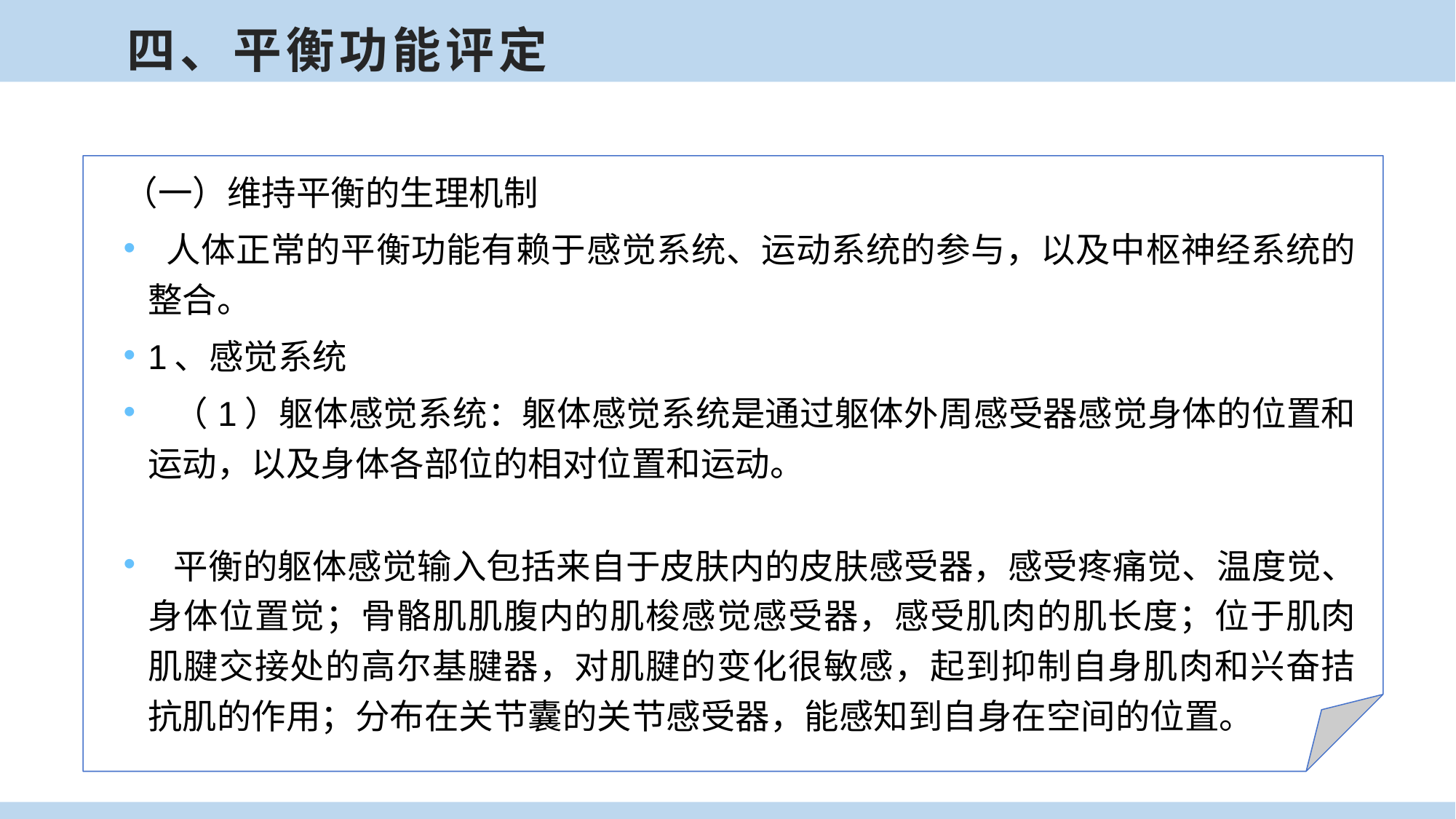

四、平衡功能评定

（一）维持平衡的生理机制
 人体正常的平衡功能有赖于感觉系统、运动系统的参与，以及中枢神经系统的整合。
1、感觉系统
  （1）躯体感觉系统：躯体感觉系统是通过躯体外周感受器感觉身体的位置和运动，以及身体各部位的相对位置和运动。

  平衡的躯体感觉输入包括来自于皮肤内的皮肤感受器，感受疼痛觉、温度觉、身体位置觉；骨骼肌肌腹内的肌梭感觉感受器，感受肌肉的肌长度；位于肌肉肌腱交接处的高尔基腱器，对肌腱的变化很敏感，起到抑制自身肌肉和兴奋拮抗肌的作用；分布在关节囊的关节感受器，能感知到自身在空间的位置。